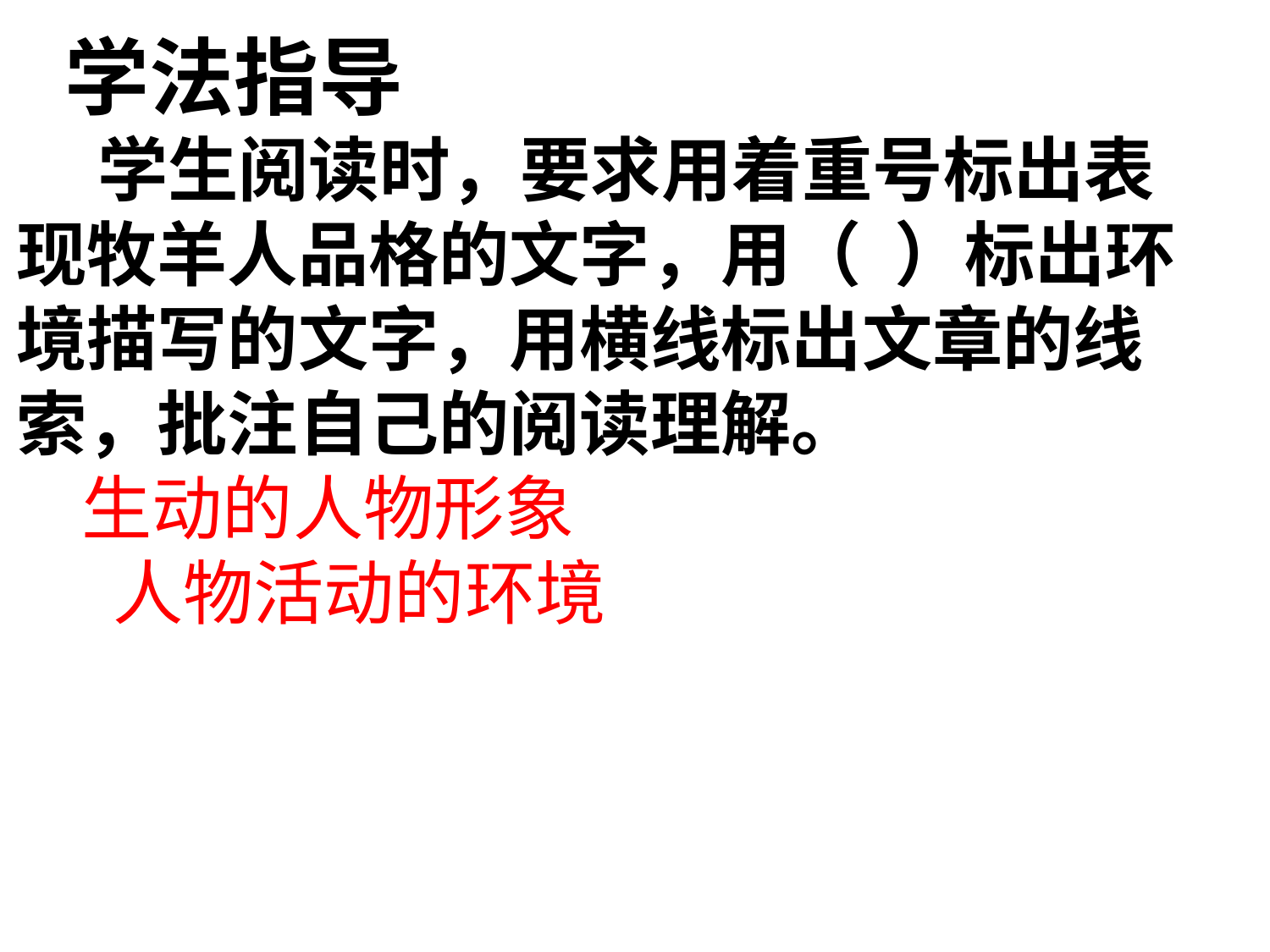

学法指导
    学生阅读时，要求用着重号标出表现牧羊人品格的文字，用（  ）标出环境描写的文字，用横线标出文章的线索，批注自己的阅读理解。
   生动的人物形象
     人物活动的环境